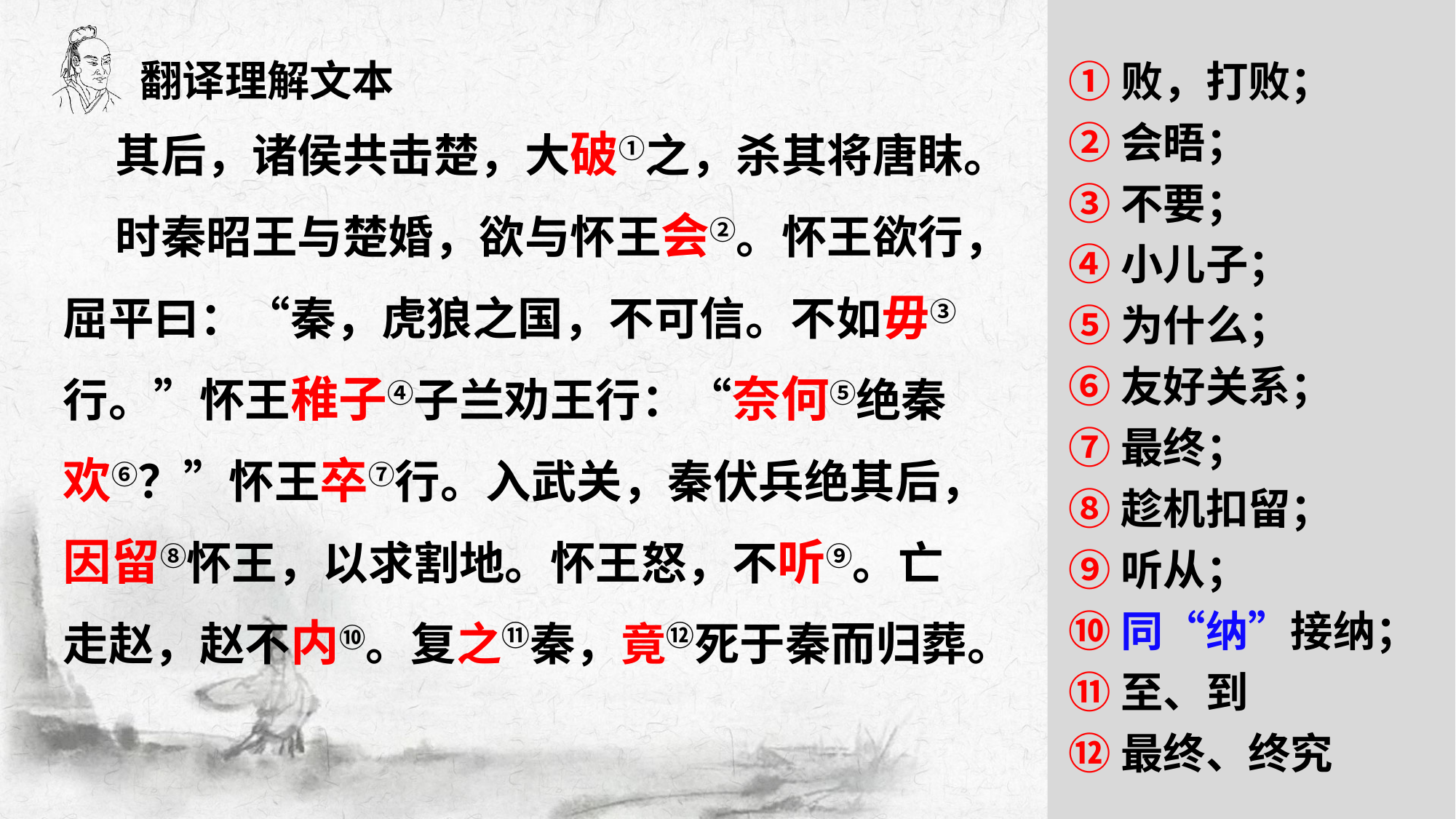

翻译理解文本
①败，打败；
②会晤；
③不要；
④小儿子；
⑤为什么；
⑥友好关系；
⑦最终；
⑧趁机扣留；
⑨听从；
⑩同“纳”接纳；
⑪至、到
⑫最终、终究
    其后，诸侯共击楚，大破①之，杀其将唐眜。
    时秦昭王与楚婚，欲与怀王会②。怀王欲行，屈平曰：“秦，虎狼之国，不可信。不如毋③行。”怀王稚子④子兰劝王行：“奈何⑤绝秦欢⑥？”怀王卒⑦行。入武关，秦伏兵绝其后，因留⑧怀王，以求割地。怀王怒，不听⑨。亡走赵，赵不内⑩。复之⑪秦，竟⑫死于秦而归葬。